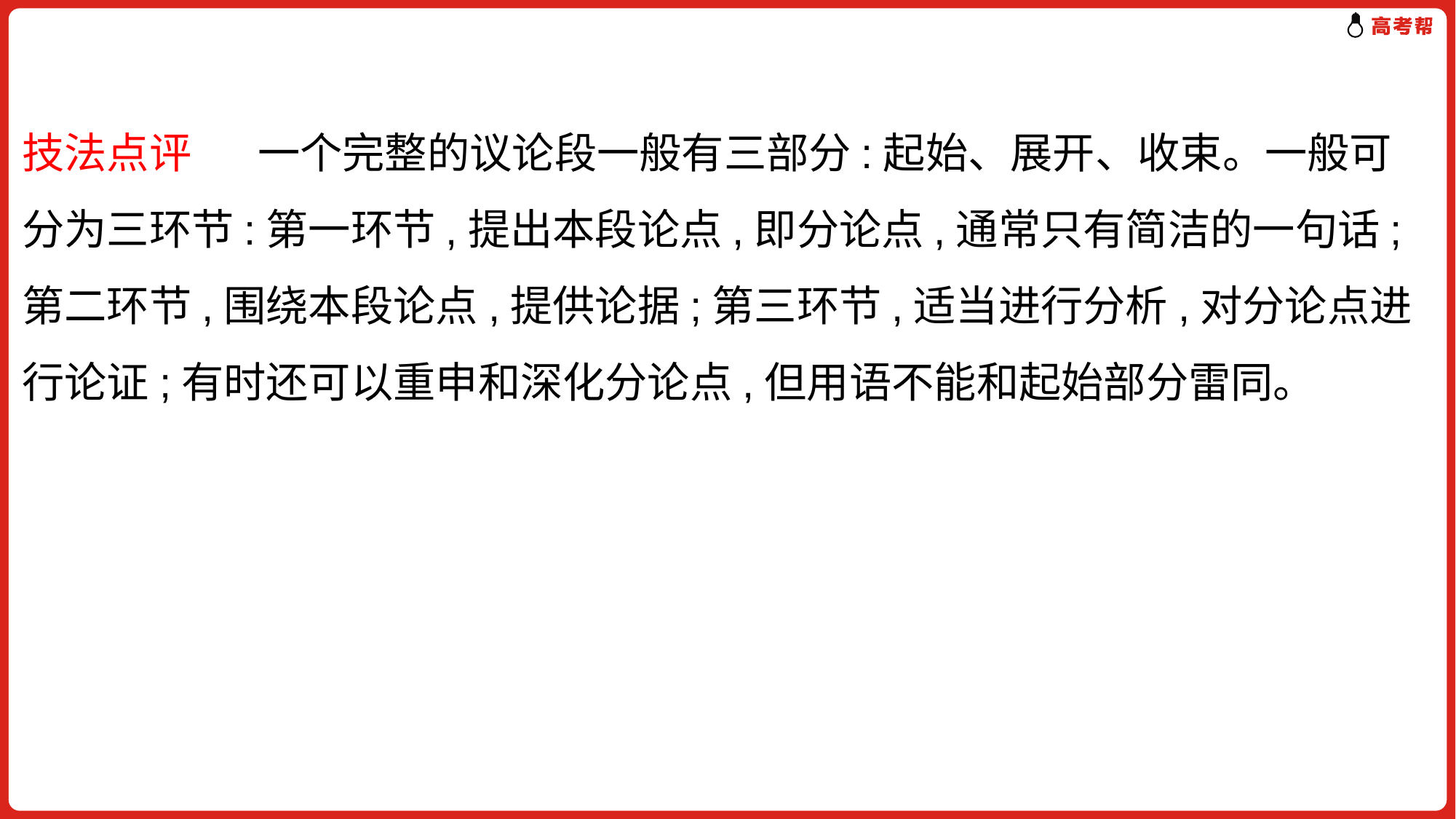

技法点评       一个完整的议论段一般有三部分:起始、展开、收束。一般可分为三环节:第一环节,提出本段论点,即分论点,通常只有简洁的一句话;第二环节,围绕本段论点,提供论据;第三环节,适当进行分析,对分论点进行论证;有时还可以重申和深化分论点,但用语不能和起始部分雷同。